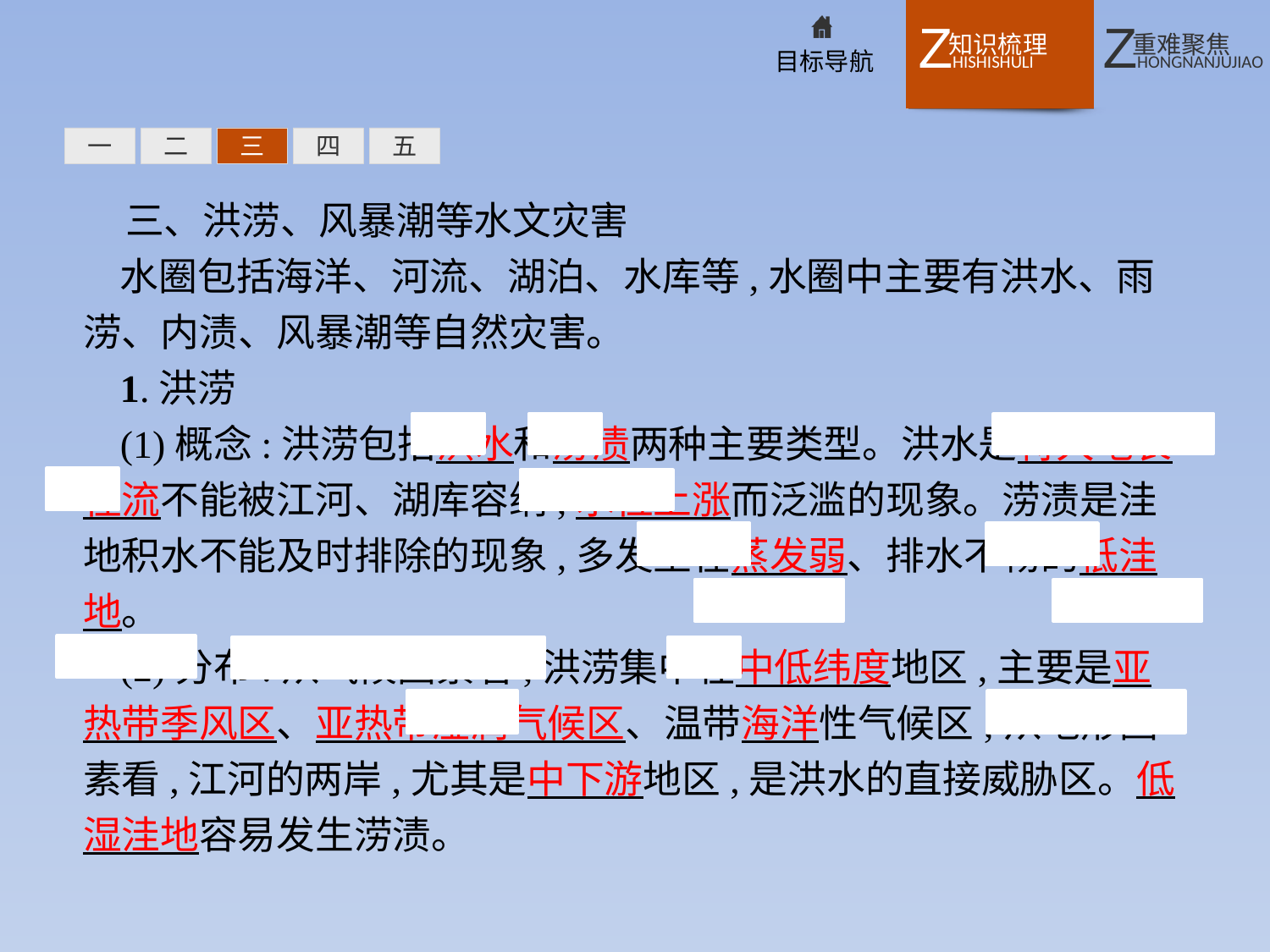

一
二
三
四
五
三、洪涝、风暴潮等水文灾害
水圈包括海洋、河流、湖泊、水库等,水圈中主要有洪水、雨涝、内渍、风暴潮等自然灾害。
1.洪涝
(1)概念:洪涝包括洪水和涝渍两种主要类型。洪水是特大地表径流不能被江河、湖库容纳,水位上涨而泛滥的现象。涝渍是洼地积水不能及时排除的现象,多发生在蒸发弱、排水不畅的低洼地。
(2)分布:从气候因素看,洪涝集中在中低纬度地区,主要是亚热带季风区、亚热带湿润气候区、温带海洋性气候区;从地形因素看,江河的两岸,尤其是中下游地区,是洪水的直接威胁区。低湿洼地容易发生涝渍。